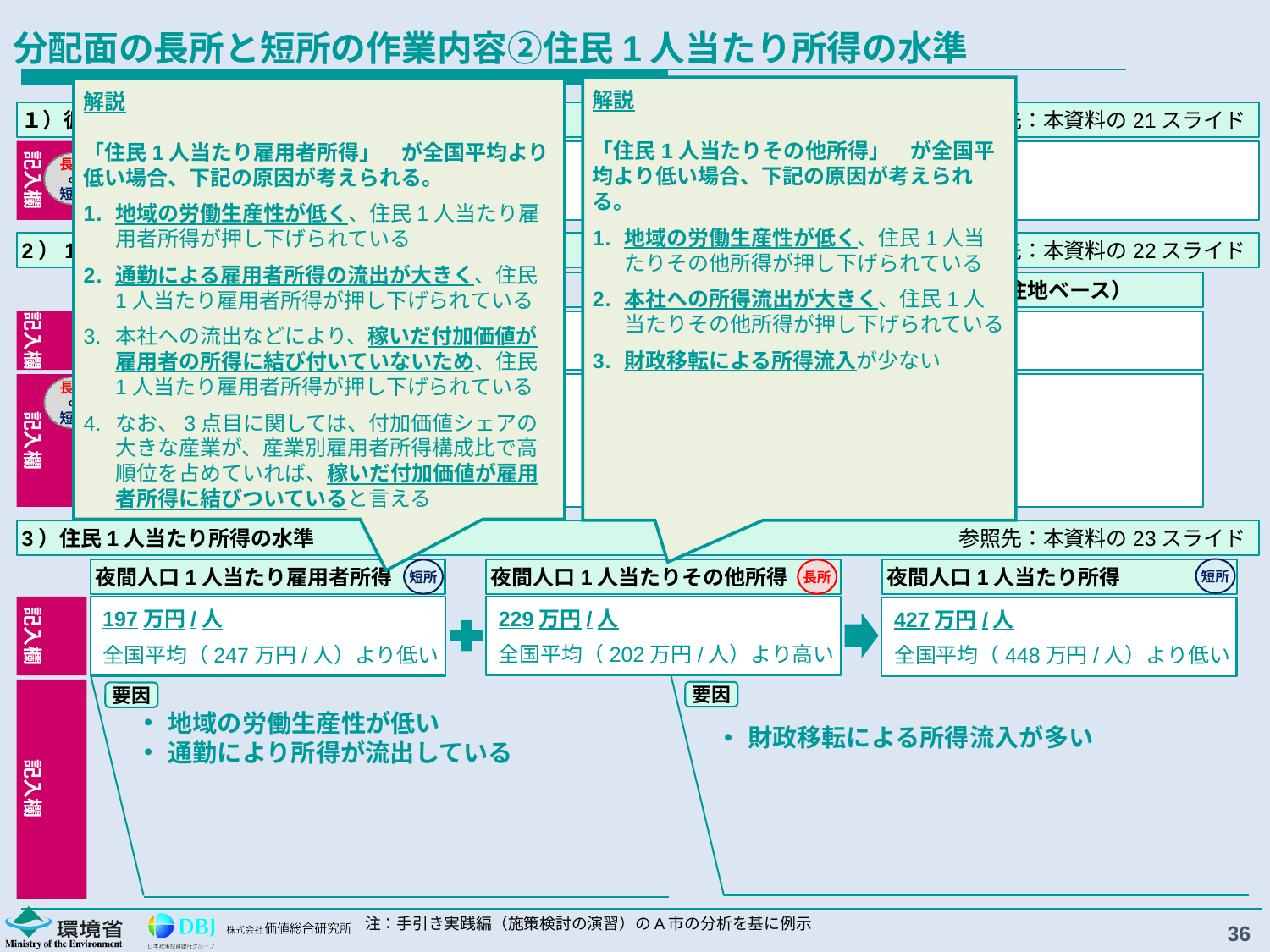

# 分配面の長所と短所の作業内容②住民1人当たり所得の水準
解説

「住民1人当たりその他所得」　が全国平均より低い場合、下記の原因が考えられる。
地域の労働生産性が低く、住民1人当たりその他所得が押し下げられている
本社への所得流出が大きく、住民1人当たりその他所得が押し下げられている
財政移転による所得流入が少ない
解説

「住民1人当たり雇用者所得」　が全国平均より低い場合、下記の原因が考えられる。
地域の労働生産性が低く、住民1人当たり雇用者所得が押し下げられている
通勤による雇用者所得の流出が大きく、住民1人当たり雇用者所得が押し下げられている
本社への流出などにより、稼いだ付加価値が雇用者の所得に結び付いていないため、住民1人当たり雇用者所得が押し下げられている
なお、3点目に関しては、付加価値シェアの大きな産業が、産業別雇用者所得構成比で高順位を占めていれば、稼いだ付加価値が雇用者所得に結びついていると言える
１）循環率（＝生産/分配）
参照先：本資料の21スライド
記入欄

長所
or
短所
2）1人当たり雇用者所得の水準
参照先：本資料の22スライド
＞
or
＜
従業者1人当たり雇用者所得（従業地ベース）
就業者1人当たり雇用者所得（居住地ベース）
記入欄

記入欄

長所
or
短所
参照先：本資料の23スライド
3）住民1人当たり所得の水準
短所
夜間人口1人当たり雇用者所得
夜間人口1人当たりその他所得
夜間人口1人当たり所得
短所
長所
記入欄
229万円/人
全国平均（202万円/人）より高い
197万円/人
全国平均（247万円/人）より低い
427万円/人
全国平均（448万円/人）より低い

記入欄
要因
要因
地域の労働生産性が低い
通勤により所得が流出している
財政移転による所得流入が多い
注：手引き実践編（施策検討の演習）のA市の分析を基に例示
36